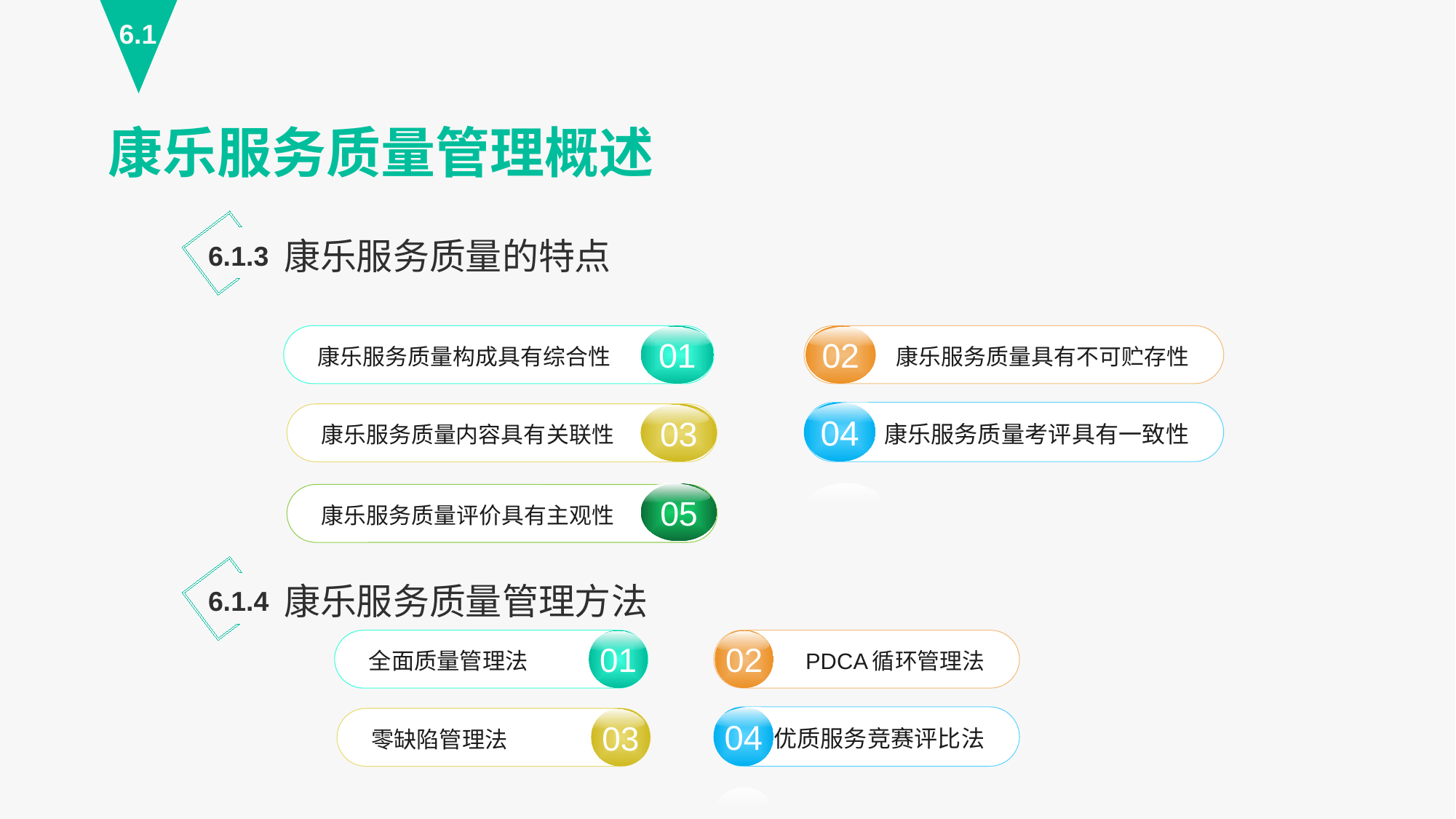

6.1
康乐服务质量管理概述

康乐服务质量的特点
6.1.3

02
康乐服务质量具有不可贮存性

康乐服务质量构成具有综合性
01

04
康乐服务质量考评具有一致性

03
康乐服务质量内容具有关联性

05
康乐服务质量评价具有主观性

康乐服务质量管理方法
6.1.4

02
PDCA循环管理法

全面质量管理法
01

04
优质服务竞赛评比法

03
零缺陷管理法